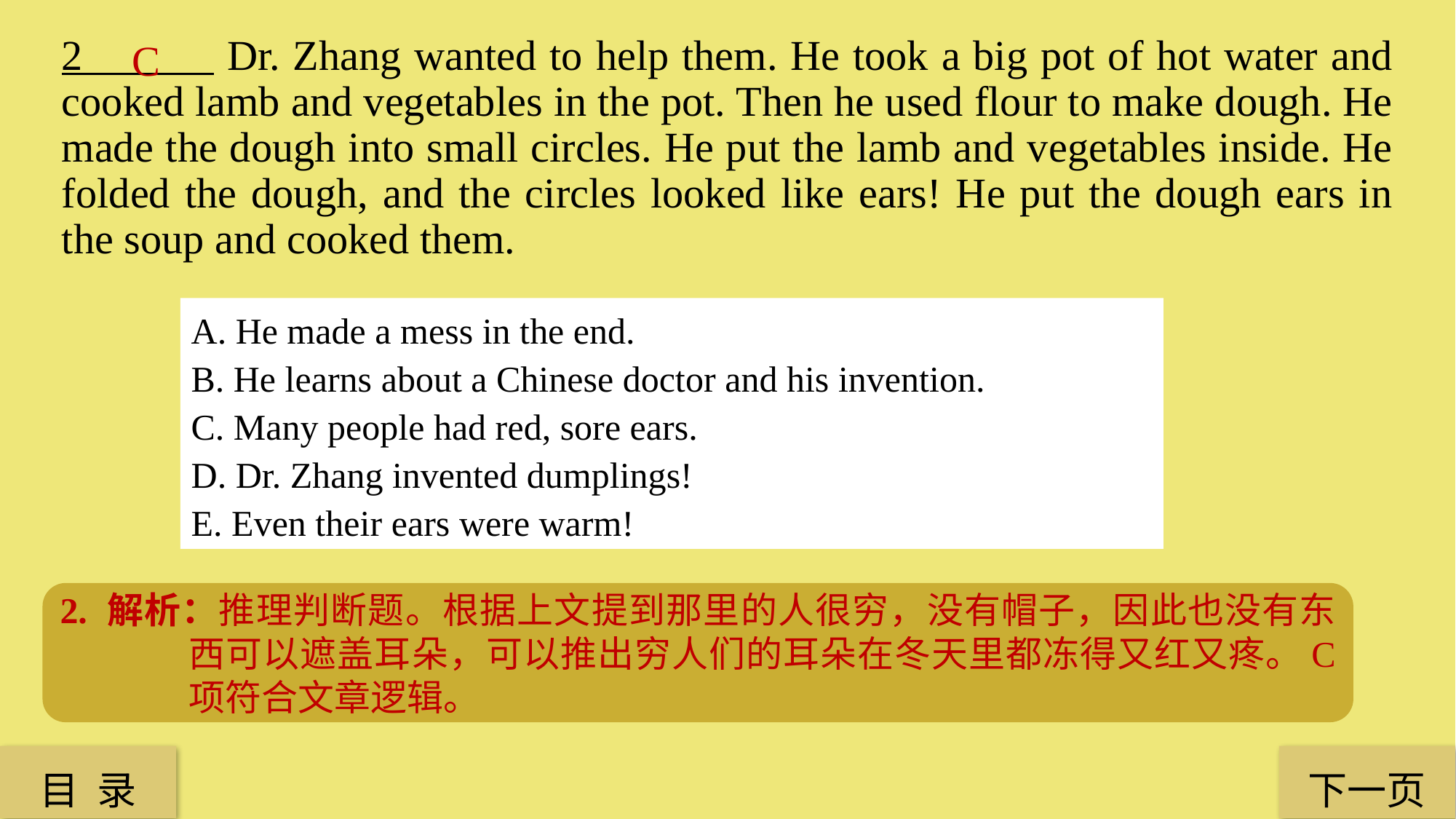

2           Dr. Zhang wanted to help them. He took a big pot of hot water and cooked lamb and vegetables in the pot. Then he used flour to make dough. He made the dough into small circles. He put the lamb and vegetables inside. He folded the dough, and the circles looked like ears! He put the dough ears in the soup and cooked them.
C
A. He made a mess in the end.
B. He learns about a Chinese doctor and his invention.
C. Many people had red, sore ears.
D. Dr. Zhang invented dumplings!
E. Even their ears were warm!
2. 解析：推理判断题。根据上文提到那里的人很穷，没有帽子，因此也没有东西可以遮盖耳朵，可以推出穷人们的耳朵在冬天里都冻得又红又疼。C 项符合文章逻辑。